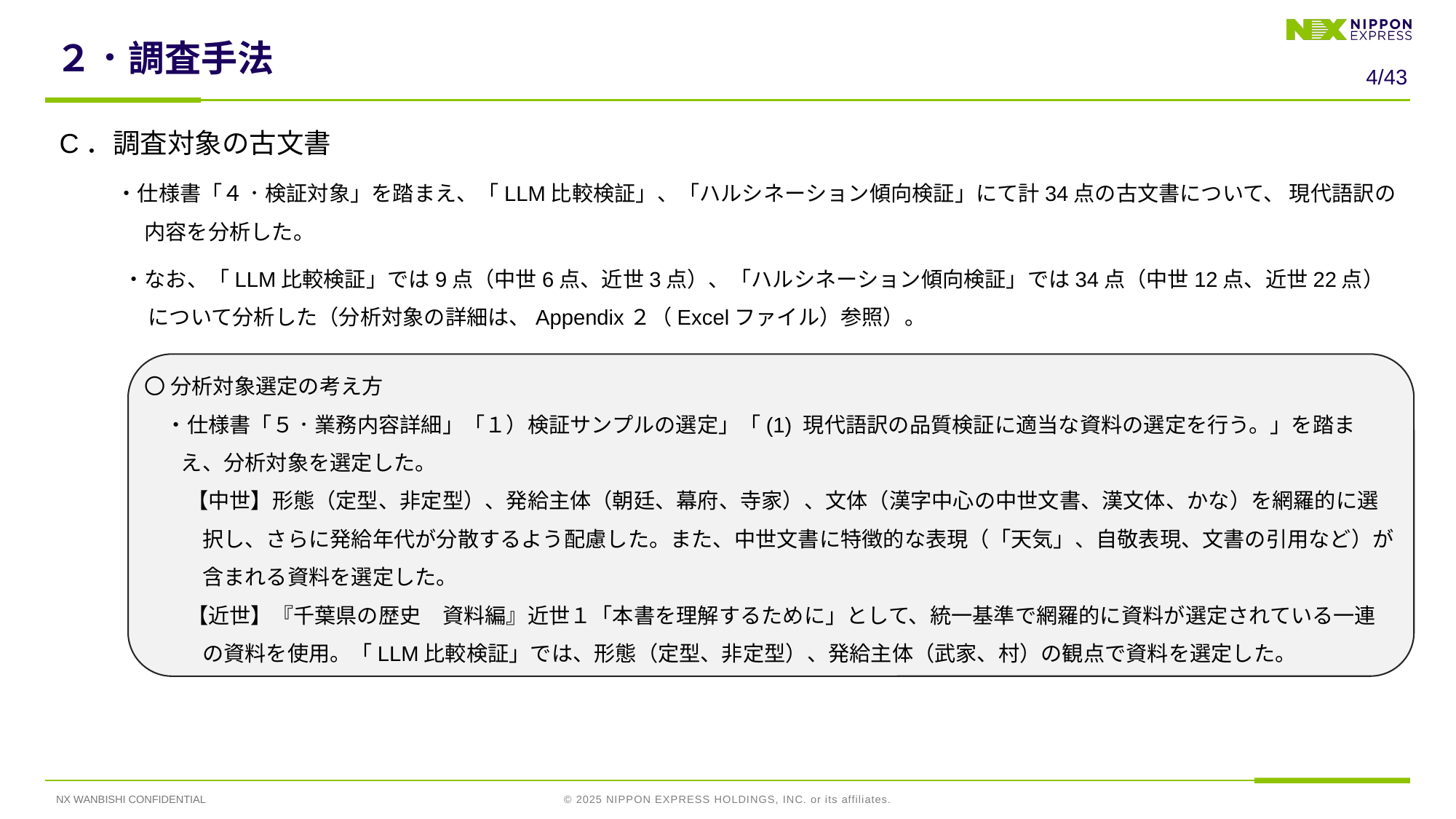

# ２．調査手法
4/43
C．調査対象の古文書
　　   ・仕様書「４．検証対象」を踏まえ、「LLM比較検証」、「ハルシネーション傾向検証」にて計34点の古文書について、 現代語訳の内容を分析した。
　　　・なお、「LLM比較検証」では9点（中世6点、近世3点）、「ハルシネーション傾向検証」では34点（中世12点、近世22点）について分析した（分析対象の詳細は、Appendix２（Excelファイル）参照）。

　　　　〇 分析対象選定の考え方
　　　　　・仕様書「５．業務内容詳細」「１）検証サンプルの選定」「(1) 現代語訳の品質検証に適当な資料の選定を行う。」を踏まえ、分析対象を選定した。
　　　　　　【中世】形態（定型、非定型）、発給主体（朝廷、幕府、寺家）、文体（漢字中心の中世文書、漢文体、かな）を網羅的に選択し、さらに発給年代が分散するよう配慮した。また、中世文書に特徴的な表現（「天気」、自敬表現、文書の引用など）が含まれる資料を選定した。
　　　　　　【近世】『千葉県の歴史　資料編』近世１「本書を理解するために」として、統一基準で網羅的に資料が選定されている一連の資料を使用。「LLM比較検証」では、形態（定型、非定型）、発給主体（武家、村）の観点で資料を選定した。

NX WANBISHI CONFIDENTIAL